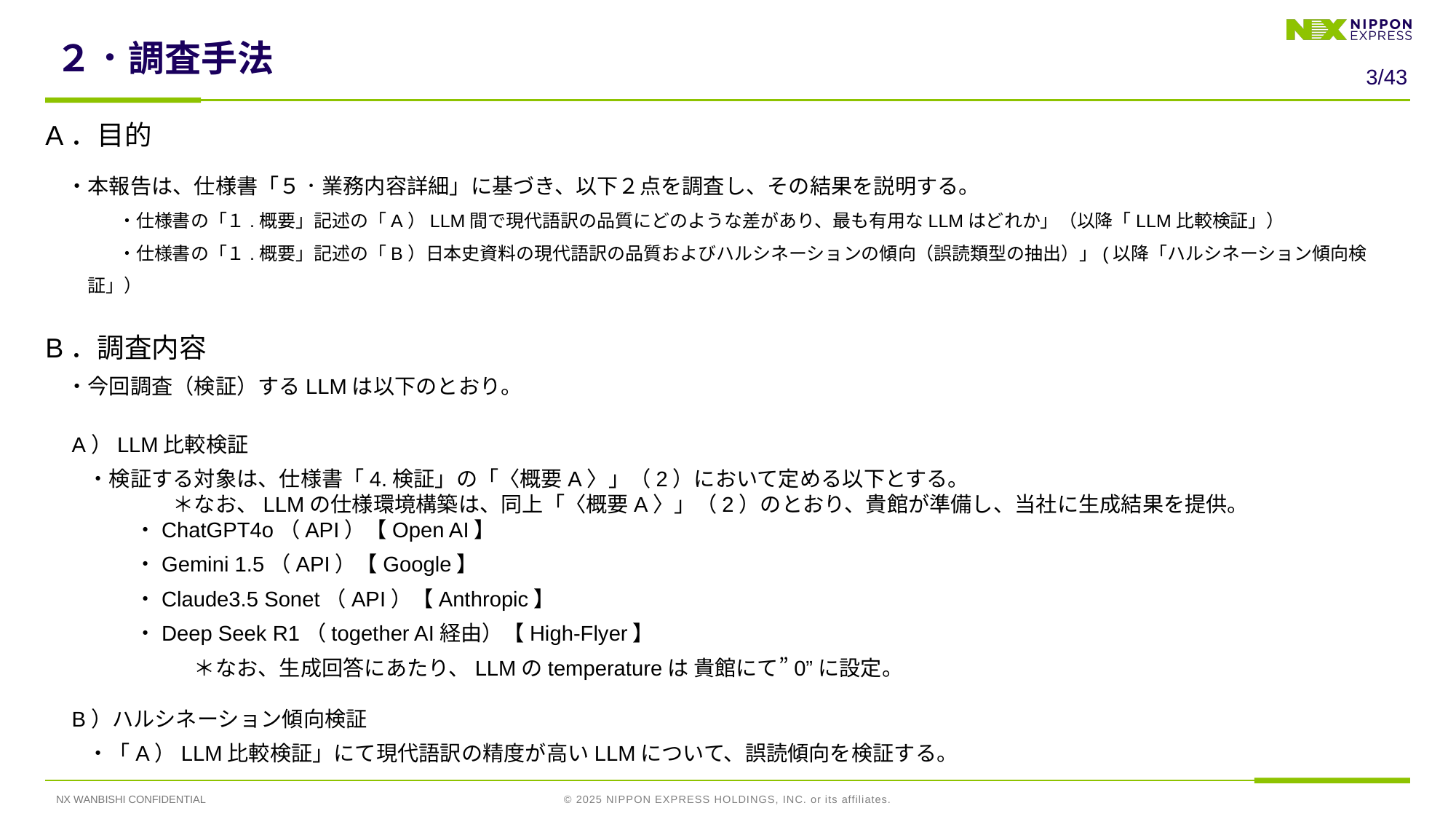

# ２．調査手法
3/43
A．目的
　・本報告は、仕様書「５．業務内容詳細」に基づき、以下２点を調査し、その結果を説明する。
　　　　・仕様書の「１.概要」記述の「A）LLM間で現代語訳の品質にどのような差があり、最も有用なLLMはどれか」（以降「LLM比較検証」）
　　　　・仕様書の「１.概要」記述の「B）日本史資料の現代語訳の品質およびハルシネーションの傾向（誤読類型の抽出）」(以降「ハルシネーション傾向検証」）

B．調査内容
　・今回調査（検証）するLLMは以下のとおり。

　A）LLM比較検証
　　・検証する対象は、仕様書「4.検証」の「〈概要A〉」（2）において定める以下とする。
　　　　　　＊なお、LLMの仕様環境構築は、同上「〈概要A〉」（2）のとおり、貴館が準備し、当社に生成結果を提供。
　　　　 ・ChatGPT4o（API）【Open AI】
　　　　 ・Gemini 1.5（API）【Google】
　　　　 ・Claude3.5 Sonet（API）【Anthropic】
　　　　 ・Deep Seek R1（together AI経由）【High-Flyer】
　　　　　　　＊なお、生成回答にあたり、LLMのtemperatureは 貴館にて”0”に設定。

　B）ハルシネーション傾向検証
　　・「A）LLM比較検証」にて現代語訳の精度が高いLLMについて、誤読傾向を検証する。

NX WANBISHI CONFIDENTIAL